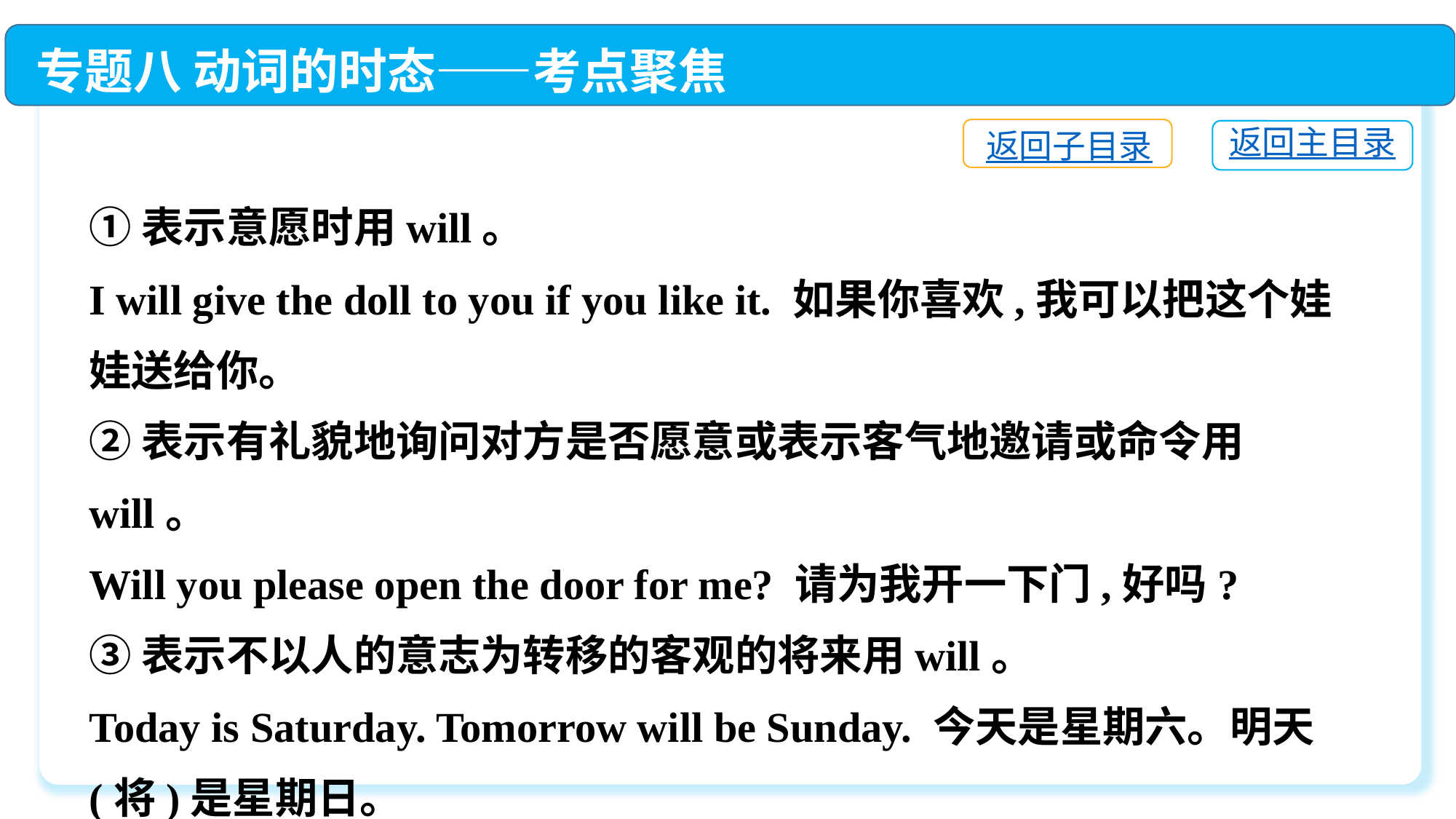

专题八 动词的时态——考点聚焦

返回子目录
返回主目录
①表示意愿时用will。
I will give the doll to you if you like it. 如果你喜欢,我可以把这个娃娃送给你。
②表示有礼貌地询问对方是否愿意或表示客气地邀请或命令用will。
Will you please open the door for me? 请为我开一下门,好吗?
③表示不以人的意志为转移的客观的将来用will。
Today is Saturday. Tomorrow will be Sunday. 今天是星期六。明天(将)是星期日。